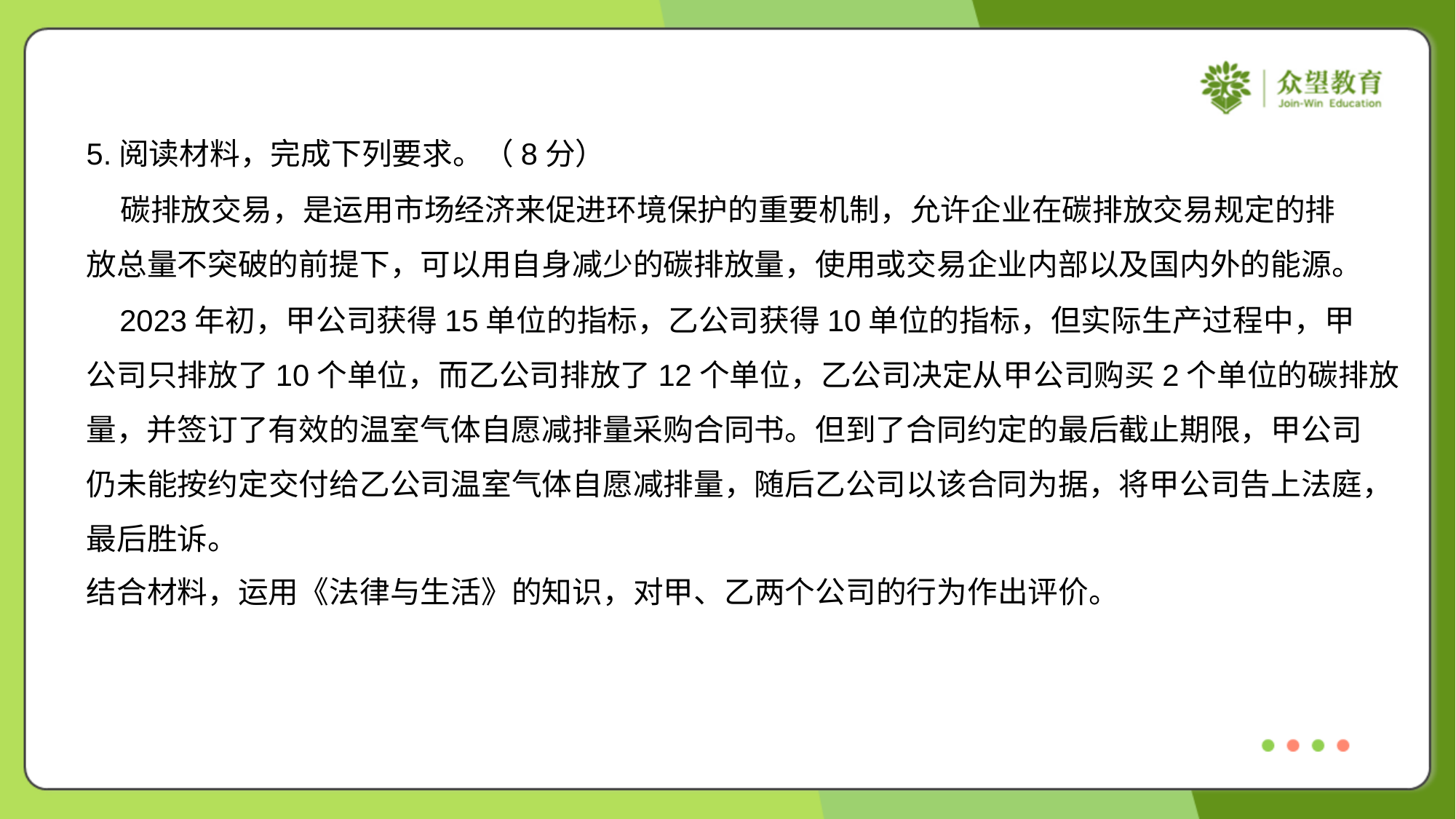

5.阅读材料，完成下列要求。（8分）
    碳排放交易，是运用市场经济来促进环境保护的重要机制，允许企业在碳排放交易规定的排
放总量不突破的前提下，可以用自身减少的碳排放量，使用或交易企业内部以及国内外的能源。
    2023年初，甲公司获得15单位的指标，乙公司获得10单位的指标，但实际生产过程中，甲
公司只排放了10个单位，而乙公司排放了12个单位，乙公司决定从甲公司购买2个单位的碳排放
量，并签订了有效的温室气体自愿减排量采购合同书。但到了合同约定的最后截止期限，甲公司
仍未能按约定交付给乙公司温室气体自愿减排量，随后乙公司以该合同为据，将甲公司告上法庭，
最后胜诉。
结合材料，运用《法律与生活》的知识，对甲、乙两个公司的行为作出评价。